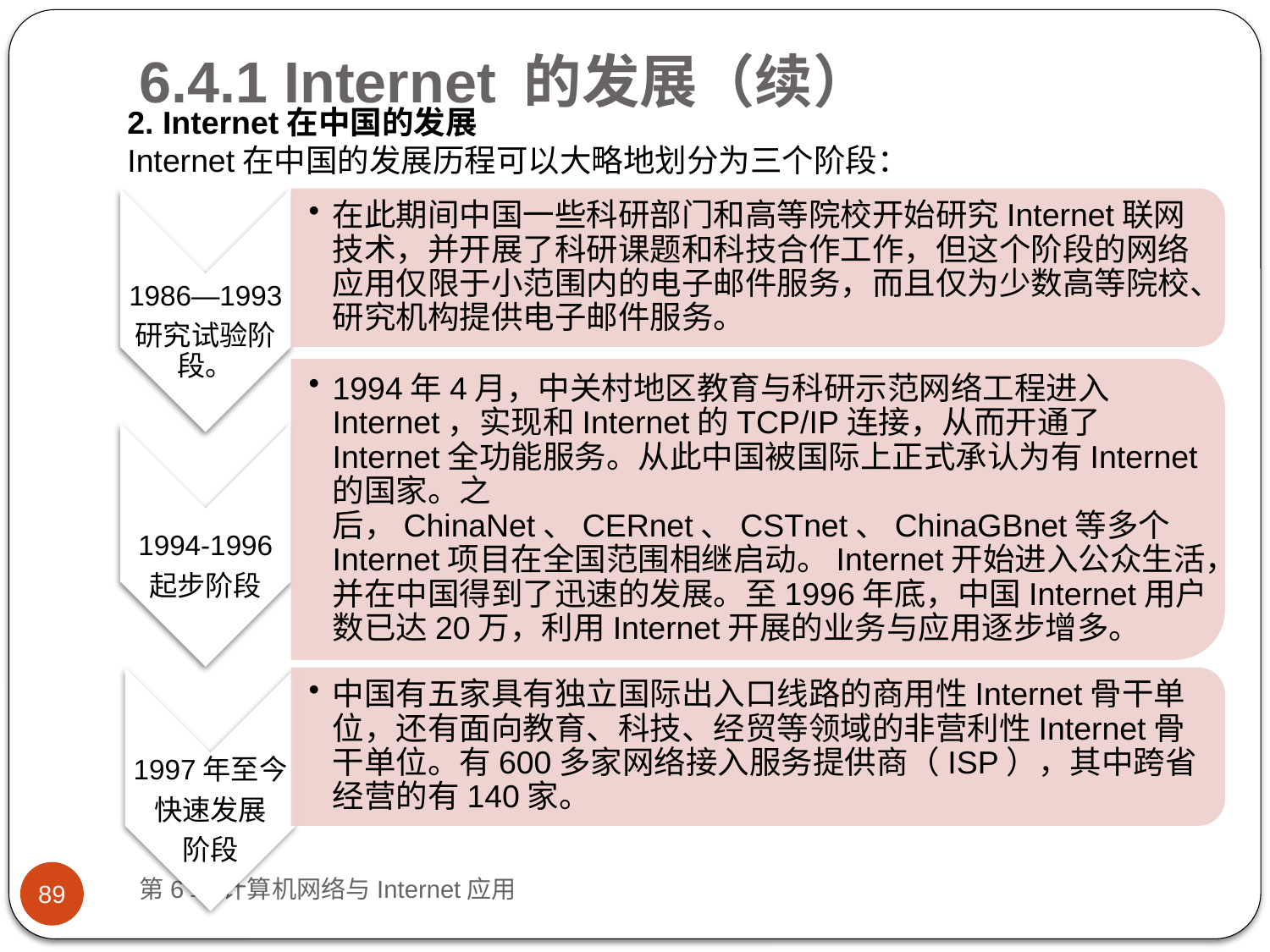

# 6.4.1 Internet 的发展（续）
2. Internet在中国的发展
Internet在中国的发展历程可以大略地划分为三个阶段：

1986—1993
研究试验阶段。
在此期间中国一些科研部门和高等院校开始研究Internet联网技术，并开展了科研课题和科技合作工作，但这个阶段的网络应用仅限于小范围内的电子邮件服务，而且仅为少数高等院校、研究机构提供电子邮件服务。

1994-1996
起步阶段
1994年4月，中关村地区教育与科研示范网络工程进入Internet，实现和Internet的TCP/IP连接，从而开通了Internet全功能服务。从此中国被国际上正式承认为有Internet的国家。之后，ChinaNet、CERnet、CSTnet、ChinaGBnet等多个Internet项目在全国范围相继启动。Internet开始进入公众生活，并在中国得到了迅速的发展。至1996年底，中国Internet用户数已达20万，利用Internet开展的业务与应用逐步增多。

1997年至今
快速发展
阶段
中国有五家具有独立国际出入口线路的商用性Internet骨干单位，还有面向教育、科技、经贸等领域的非营利性Internet骨干单位。有600多家网络接入服务提供商（ISP），其中跨省经营的有140家。
第6章 计算机网络与Internet应用
89